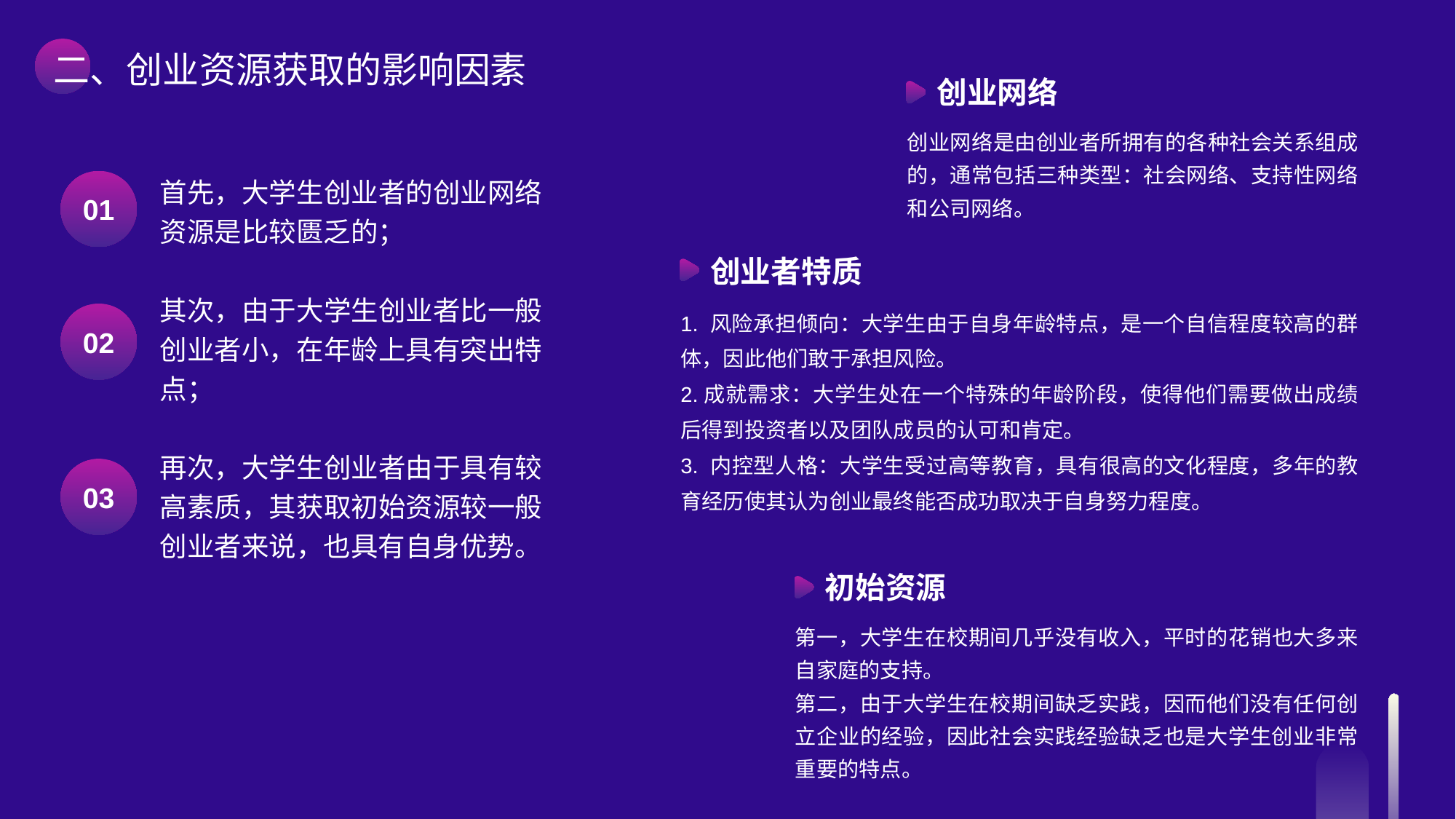

二、创业资源获取的影响因素
创业网络
创业网络是由创业者所拥有的各种社会关系组成的，通常包括三种类型：社会网络、支持性网络和公司网络。

首先，大学生创业者的创业网络资源是比较匮乏的；

其次，由于大学生创业者比一般创业者小，在年龄上具有突出特点；

再次，大学生创业者由于具有较高素质，其获取初始资源较一般创业者来说，也具有自身优势。

01
创业者特质
1. 风险承担倾向：大学生由于自身年龄特点，是一个自信程度较高的群体，因此他们敢于承担风险。
2.成就需求：大学生处在一个特殊的年龄阶段，使得他们需要做出成绩后得到投资者以及团队成员的认可和肯定。
3. 内控型人格：大学生受过高等教育，具有很高的文化程度，多年的教育经历使其认为创业最终能否成功取决于自身努力程度。

02
03
初始资源
第一，大学生在校期间几乎没有收入，平时的花销也大多来自家庭的支持。
第二，由于大学生在校期间缺乏实践，因而他们没有任何创立企业的经验，因此社会实践经验缺乏也是大学生创业非常重要的特点。